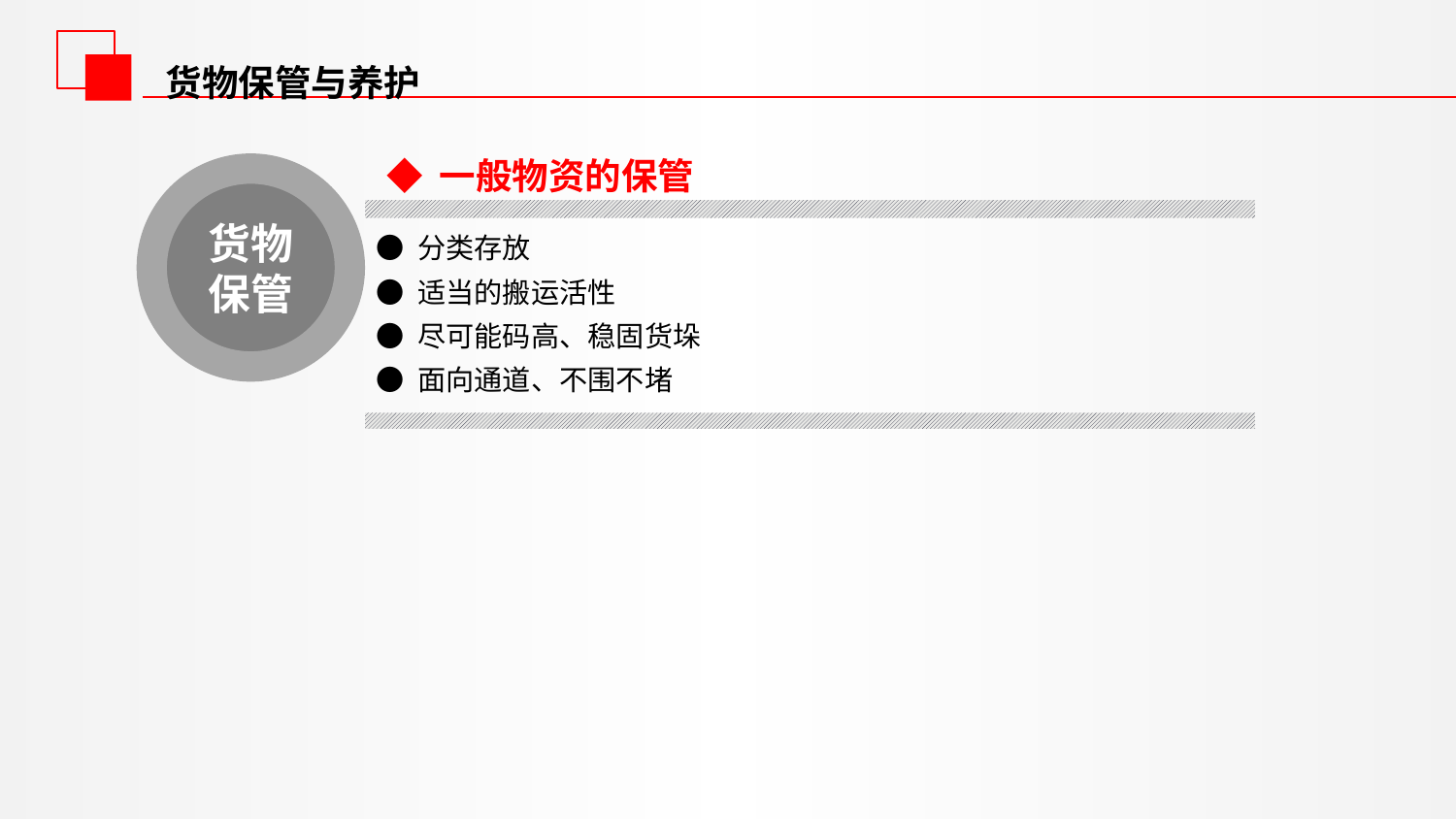

货物保管与养护
◆ 一般物资的保管
货物保管

● 分类存放
● 适当的搬运活性
● 尽可能码高、稳固货垛
● 面向通道、不围不堵